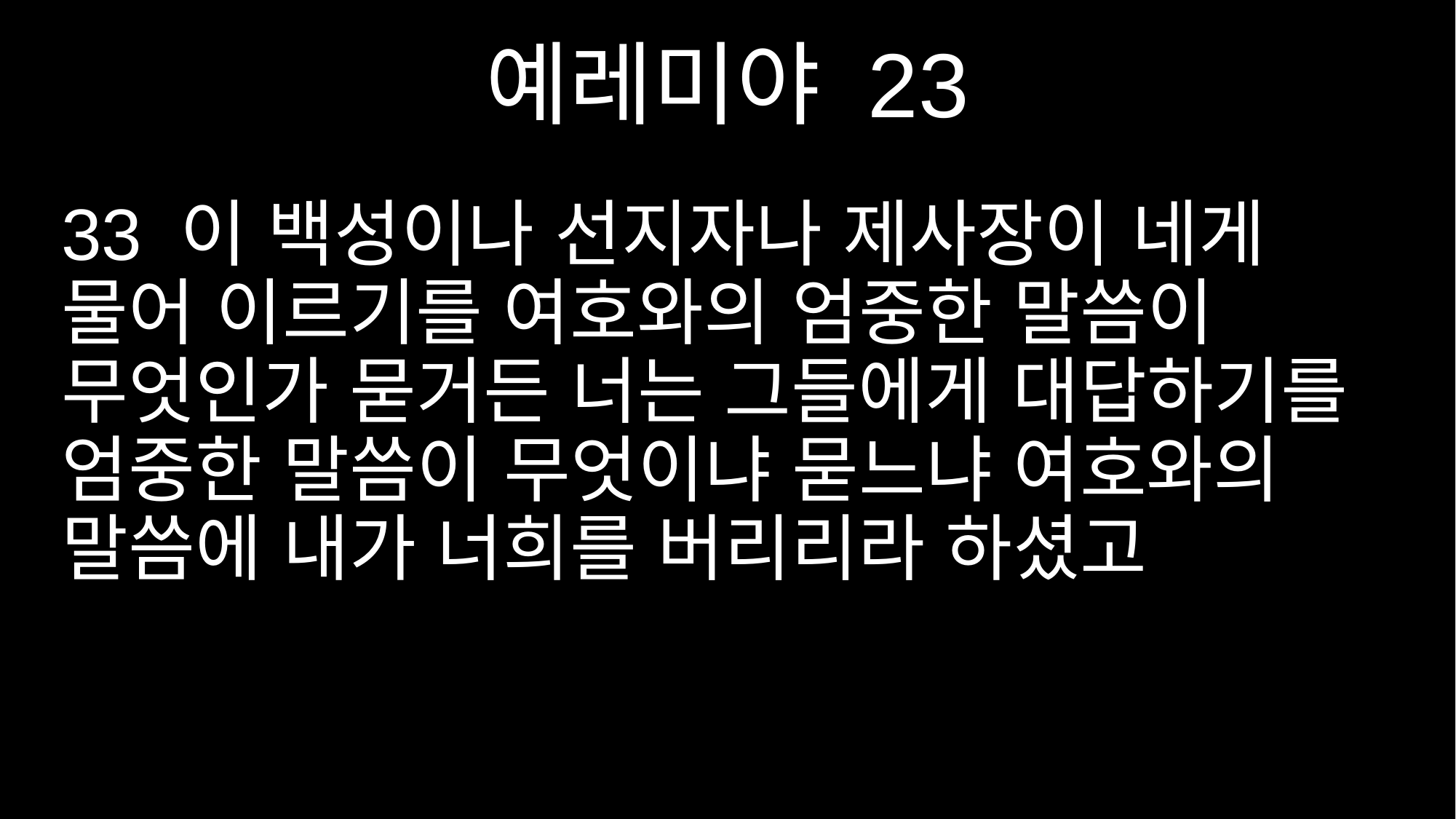

예레미야 23
33 이 백성이나 선지자나 제사장이 네게 물어 이르기를 여호와의 엄중한 말씀이 무엇인가 묻거든 너는 그들에게 대답하기를 엄중한 말씀이 무엇이냐 묻느냐 여호와의 말씀에 내가 너희를 버리리라 하셨고